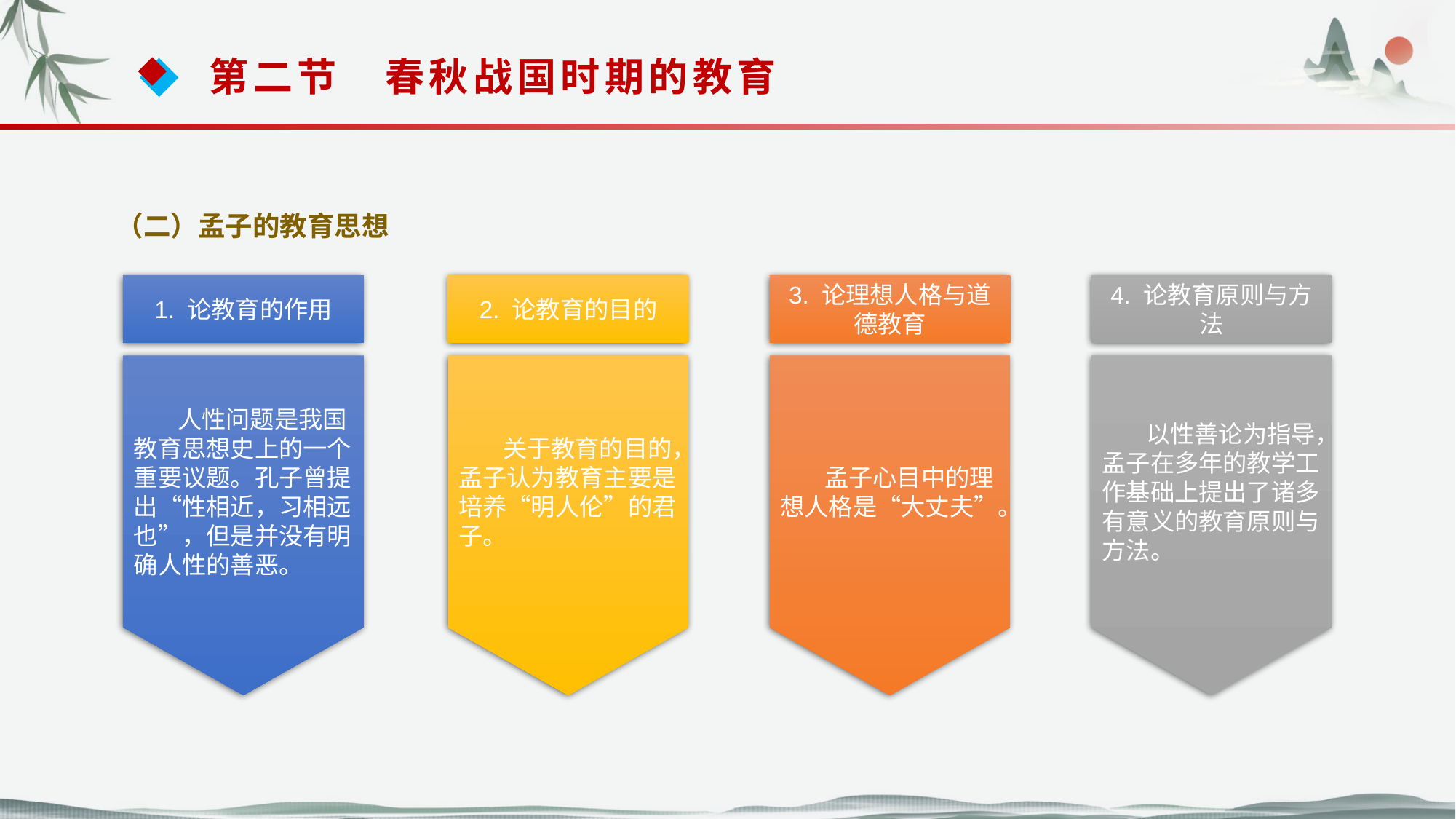

第二节　春秋战国时期的教育

（二）孟子的教育思想
1. 论教育的作用
2. 论教育的目的
3. 论理想人格与道德教育
4. 论教育原则与方法
       人性问题是我国教育思想史上的一个重要议题。孔子曾提出“性相近，习相远也”，但是并没有明确人性的善恶。
       关于教育的目的，孟子认为教育主要是培养“明人伦”的君子。
       孟子心目中的理想人格是“大丈夫”。
       以性善论为指导，孟子在多年的教学工作基础上提出了诸多有意义的教育原则与方法。